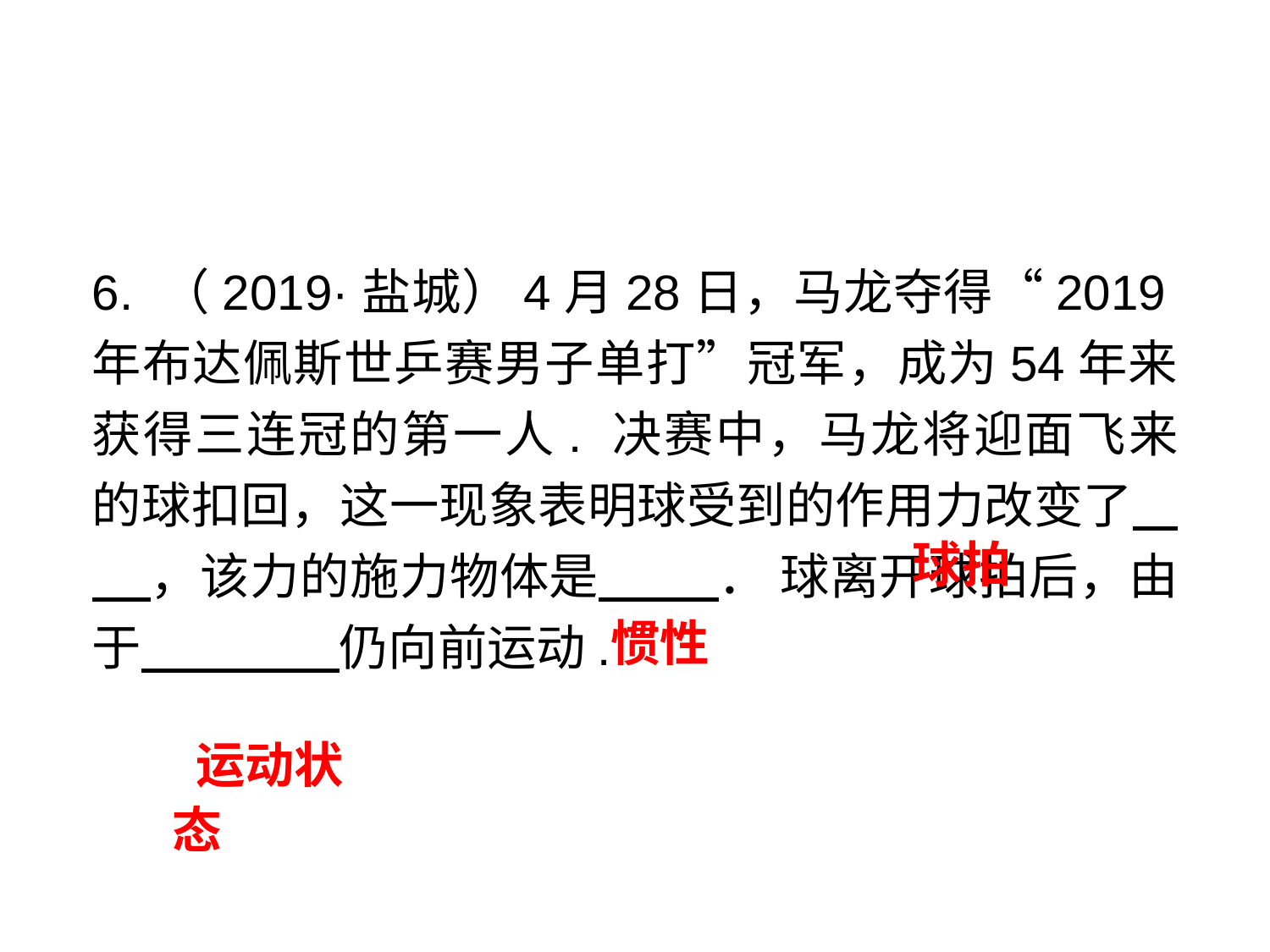

6. （2019·盐城）4月28日，马龙夺得“2019年布达佩斯世乒赛男子单打”冠军，成为54年来获得三连冠的第一人. 决赛中，马龙将迎面飞来的球扣回，这一现象表明球受到的作用力改变了          ，该力的施力物体是     　 ． 球离开球拍后，由于     　    　仍向前运动.
                                                                             运动状态
球拍
惯性